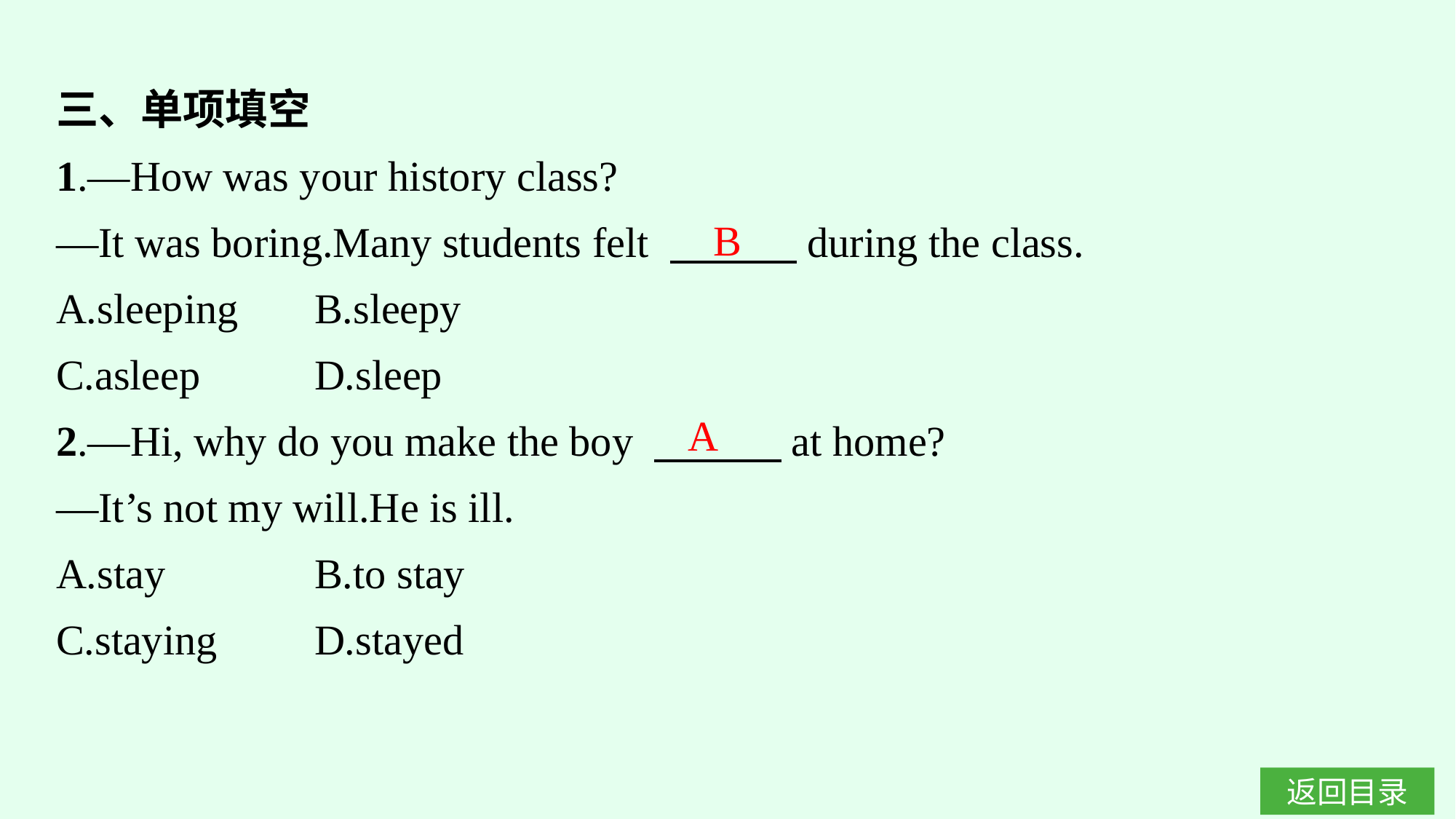

三、单项填空
1.—How was your history class?
—It was boring.Many students felt 　　　during the class.
A.sleeping	B.sleepy
C.asleep	D.sleep
2.—Hi, why do you make the boy 　　　at home?
—It’s not my will.He is ill.
A.stay		B.to stay
C.staying	D.stayed
B
A